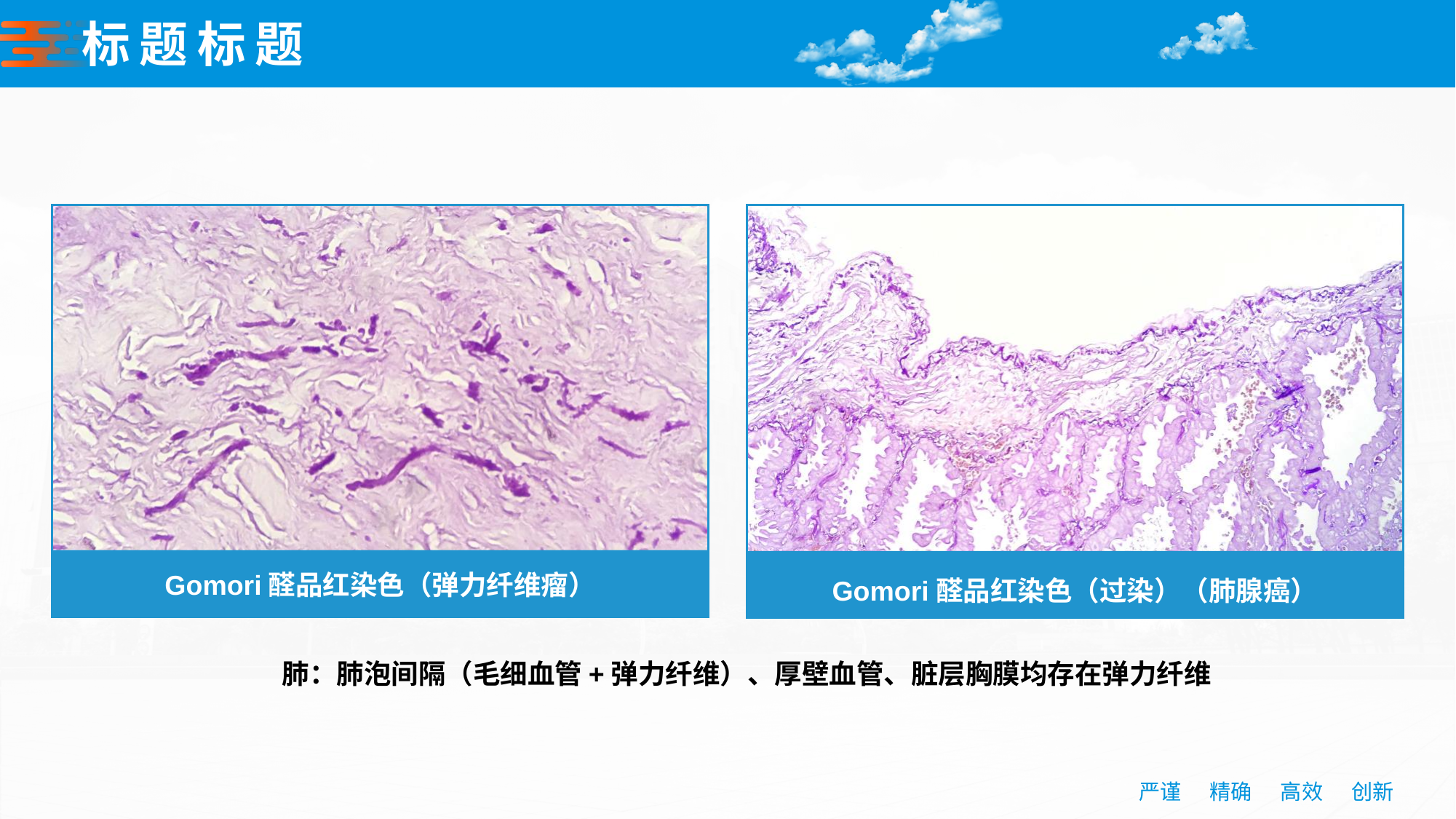

# 标题标题

Gomori醛品红染色（弹力纤维瘤）

Gomori醛品红染色（过染）（肺腺癌）
肺：肺泡间隔（毛细血管+弹力纤维）、厚壁血管、脏层胸膜均存在弹力纤维